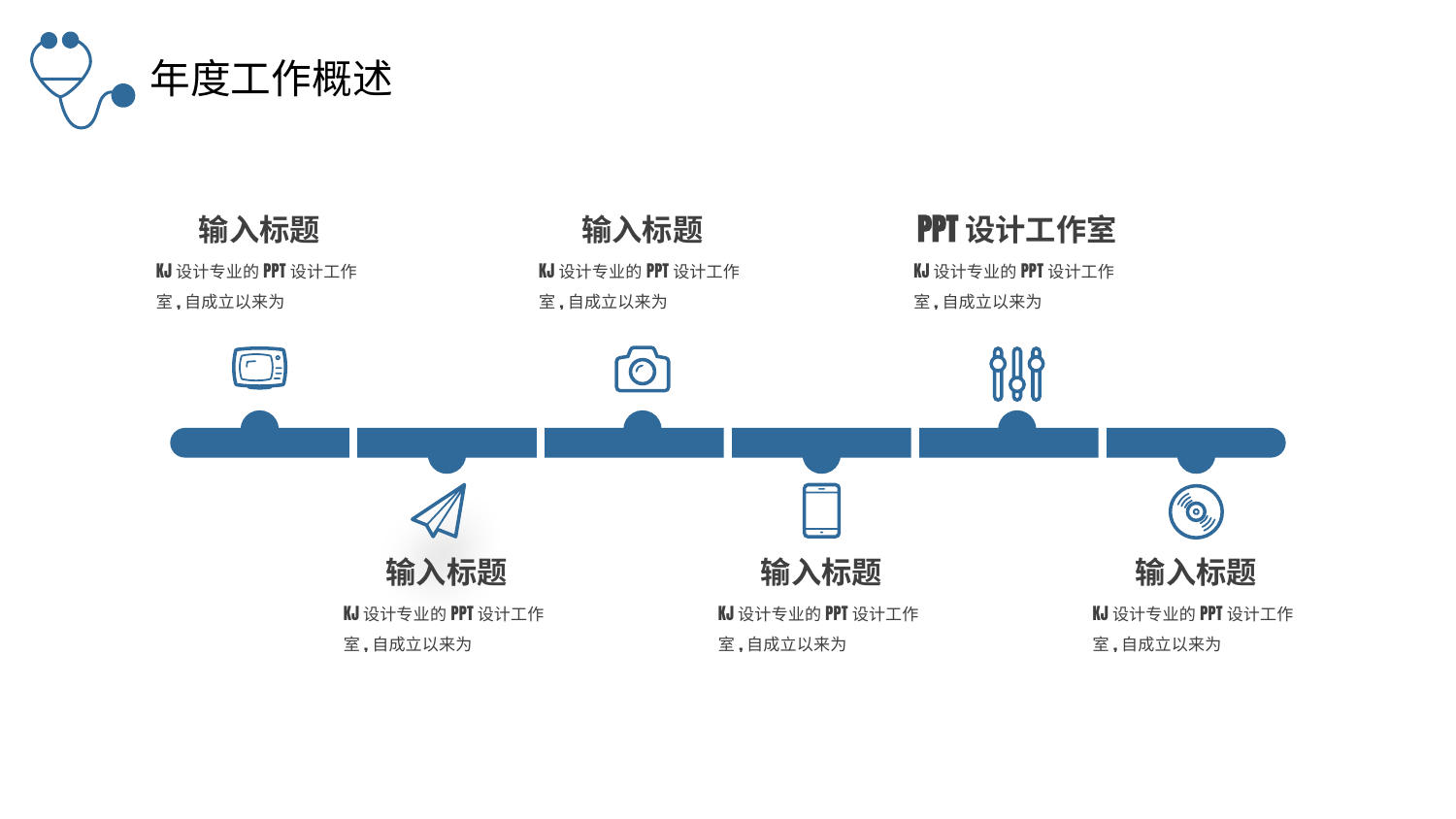

年度工作概述
输入标题
KJ设计专业的PPT设计工作室,自成立以来为
输入标题
KJ设计专业的PPT设计工作室,自成立以来为
PPT设计工作室
KJ设计专业的PPT设计工作室,自成立以来为

输入标题
KJ设计专业的PPT设计工作室,自成立以来为
输入标题
KJ设计专业的PPT设计工作室,自成立以来为
输入标题
KJ设计专业的PPT设计工作室,自成立以来为